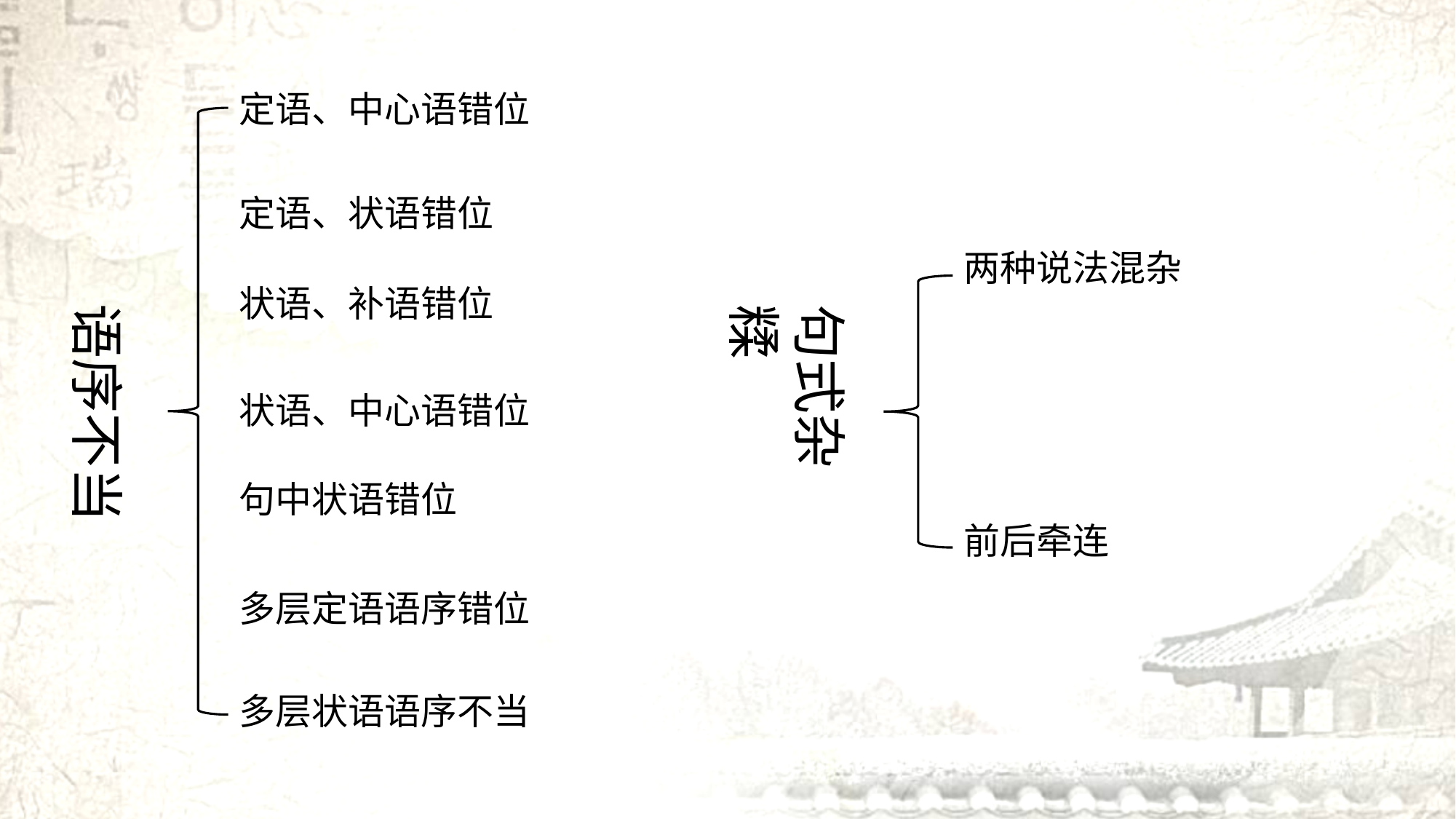

定语、中心语错位

定语、状语错位
两种说法混杂
状语、补语错位

语序不当
句式杂糅
状语、中心语错位
句中状语错位
前后牵连
多层定语语序错位
多层状语语序不当